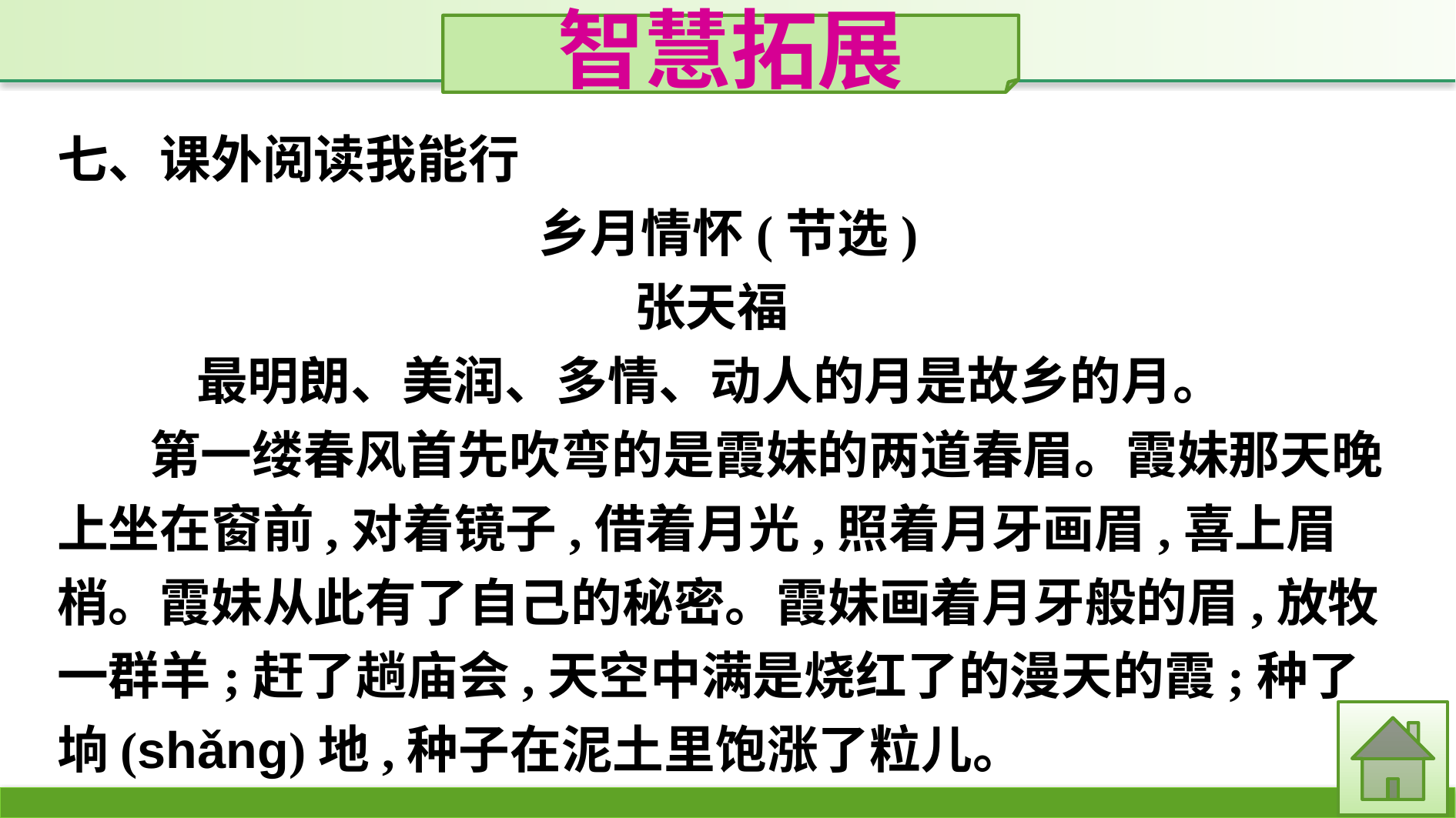

智慧拓展
七、课外阅读我能行
乡月情怀(节选)
					张天福
       最明朗、美润、多情、动人的月是故乡的月。
   第一缕春风首先吹弯的是霞妹的两道春眉。霞妹那天晚上坐在窗前,对着镜子,借着月光,照着月牙画眉,喜上眉梢。霞妹从此有了自己的秘密。霞妹画着月牙般的眉,放牧一群羊;赶了趟庙会,天空中满是烧红了的漫天的霞;种了垧(shǎng)地,种子在泥土里饱涨了粒儿。